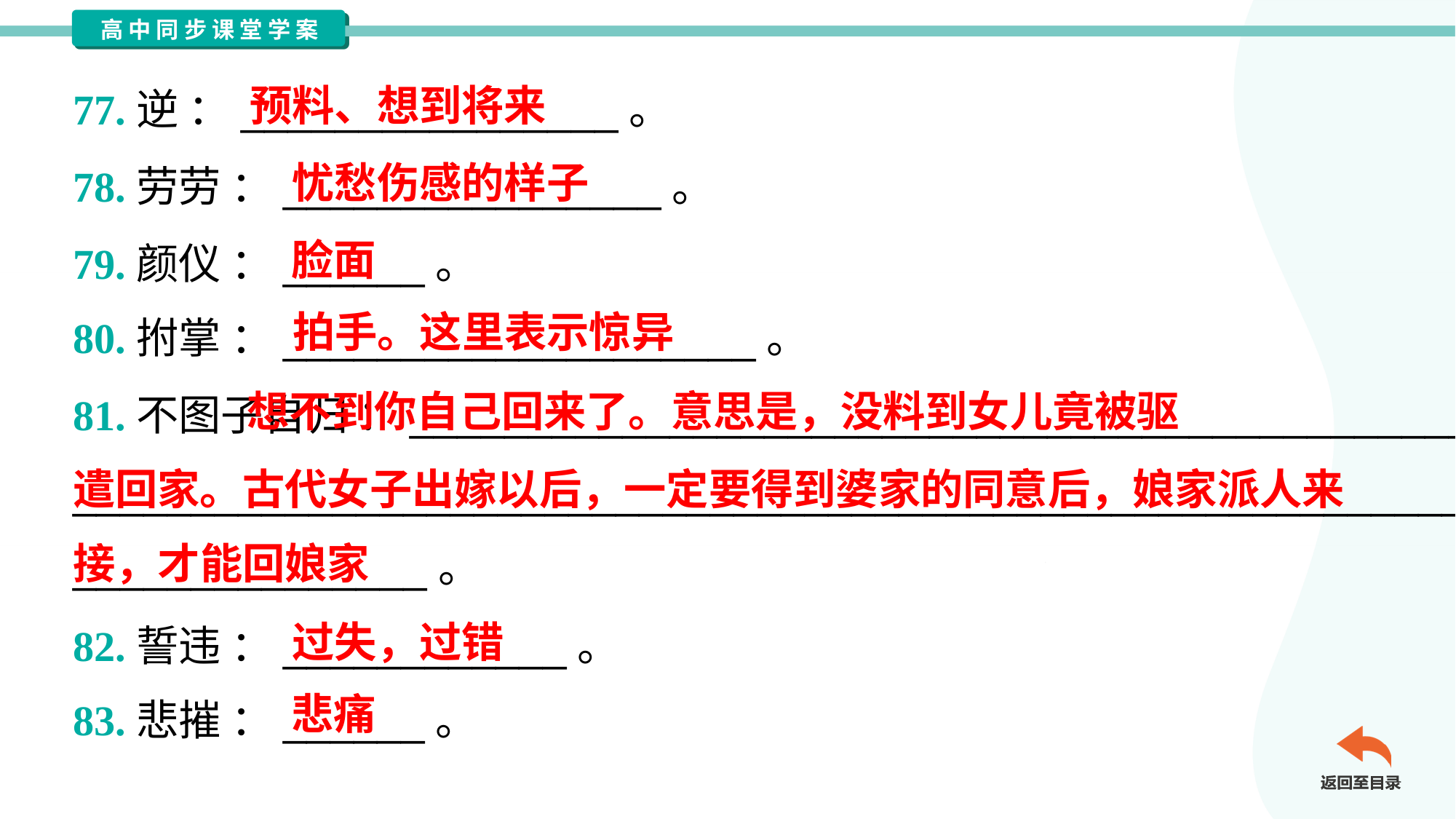

预料、想到将来
77.逆 ：________________。
78.劳劳 ：________________。
79.颜仪 ：______。
80.拊掌 ：____________________。
忧愁伤感的样子
脸面
拍手。这里表示惊异
                 想不到你自己回来了。意思是，没料到女儿竟被驱
遣回家。古代女子出嫁以后，一定要得到婆家的同意后，娘家派人来
接，才能回娘家
81.不图子自归 ：______________________________________________
_____________________________________________________________
_______________。
过失，过错
82.誓违 ：____________。
83.悲摧 ：______。
悲痛